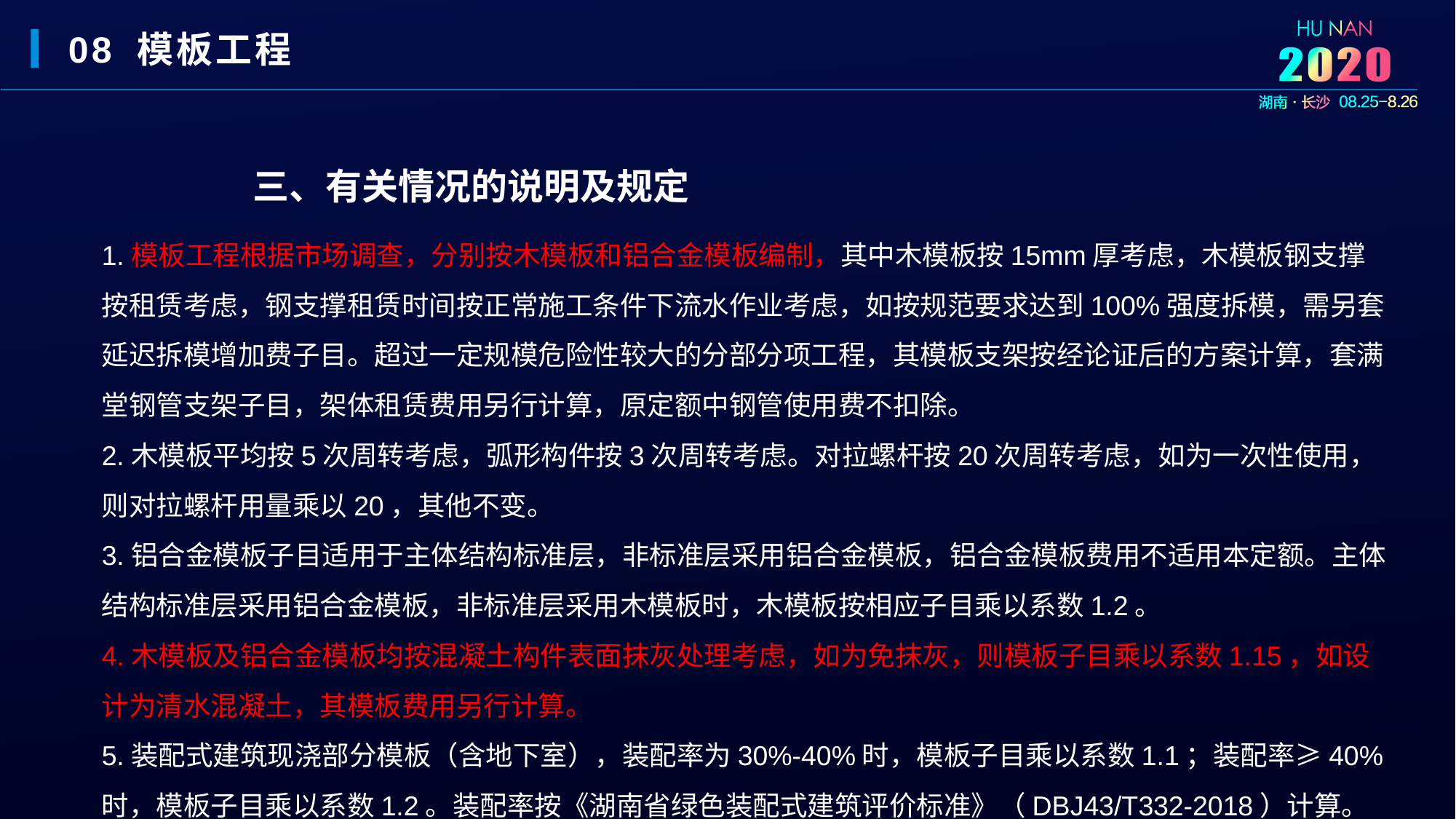

08 模板工程
三、有关情况的说明及规定
1.模板工程根据市场调查，分别按木模板和铝合金模板编制，其中木模板按15mm厚考虑，木模板钢支撑按租赁考虑，钢支撑租赁时间按正常施工条件下流水作业考虑，如按规范要求达到100%强度拆模，需另套延迟拆模增加费子目。超过一定规模危险性较大的分部分项工程，其模板支架按经论证后的方案计算，套满堂钢管支架子目，架体租赁费用另行计算，原定额中钢管使用费不扣除。
2.木模板平均按5次周转考虑，弧形构件按3次周转考虑。对拉螺杆按20次周转考虑，如为一次性使用，则对拉螺杆用量乘以20，其他不变。
3.铝合金模板子目适用于主体结构标准层，非标准层采用铝合金模板，铝合金模板费用不适用本定额。主体结构标准层采用铝合金模板，非标准层采用木模板时，木模板按相应子目乘以系数1.2。
4.木模板及铝合金模板均按混凝土构件表面抹灰处理考虑，如为免抹灰，则模板子目乘以系数1.15，如设计为清水混凝土，其模板费用另行计算。
5.装配式建筑现浇部分模板（含地下室），装配率为30%-40%时，模板子目乘以系数1.1；装配率≥40%时，模板子目乘以系数1.2。装配率按《湖南省绿色装配式建筑评价标准》（DBJ43/T332-2018）计算。